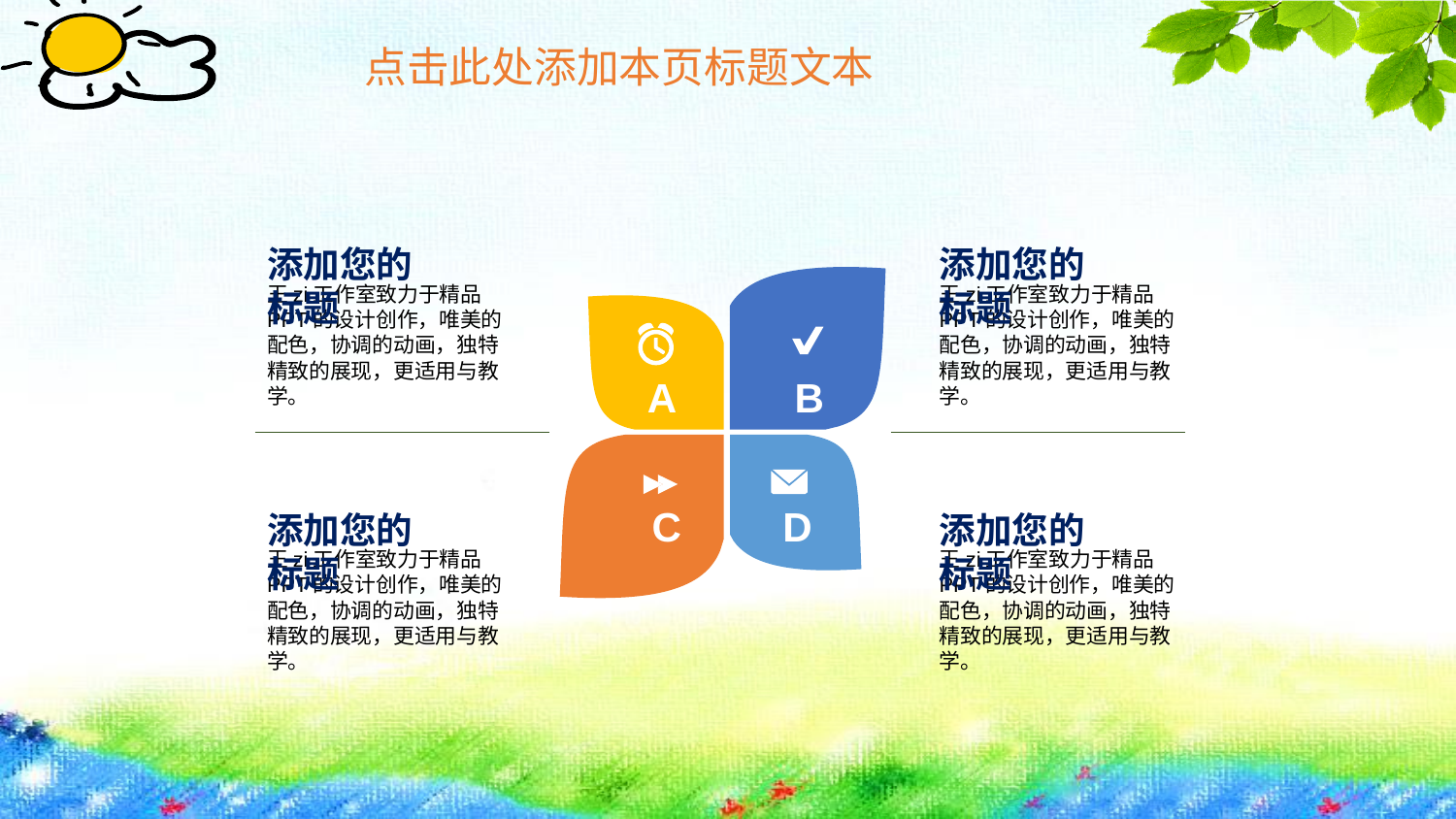

点击此处添加本页标题文本
添加您的标题
王zi工作室致力于精品PPT的设计创作，唯美的配色，协调的动画，独特精致的展现，更适用与教学。
添加您的标题
王zi工作室致力于精品PPT的设计创作，唯美的配色，协调的动画，独特精致的展现，更适用与教学。

A
B

D
C
添加您的标题
王zi工作室致力于精品PPT的设计创作，唯美的配色，协调的动画，独特精致的展现，更适用与教学。
添加您的标题
王zi工作室致力于精品PPT的设计创作，唯美的配色，协调的动画，独特精致的展现，更适用与教学。